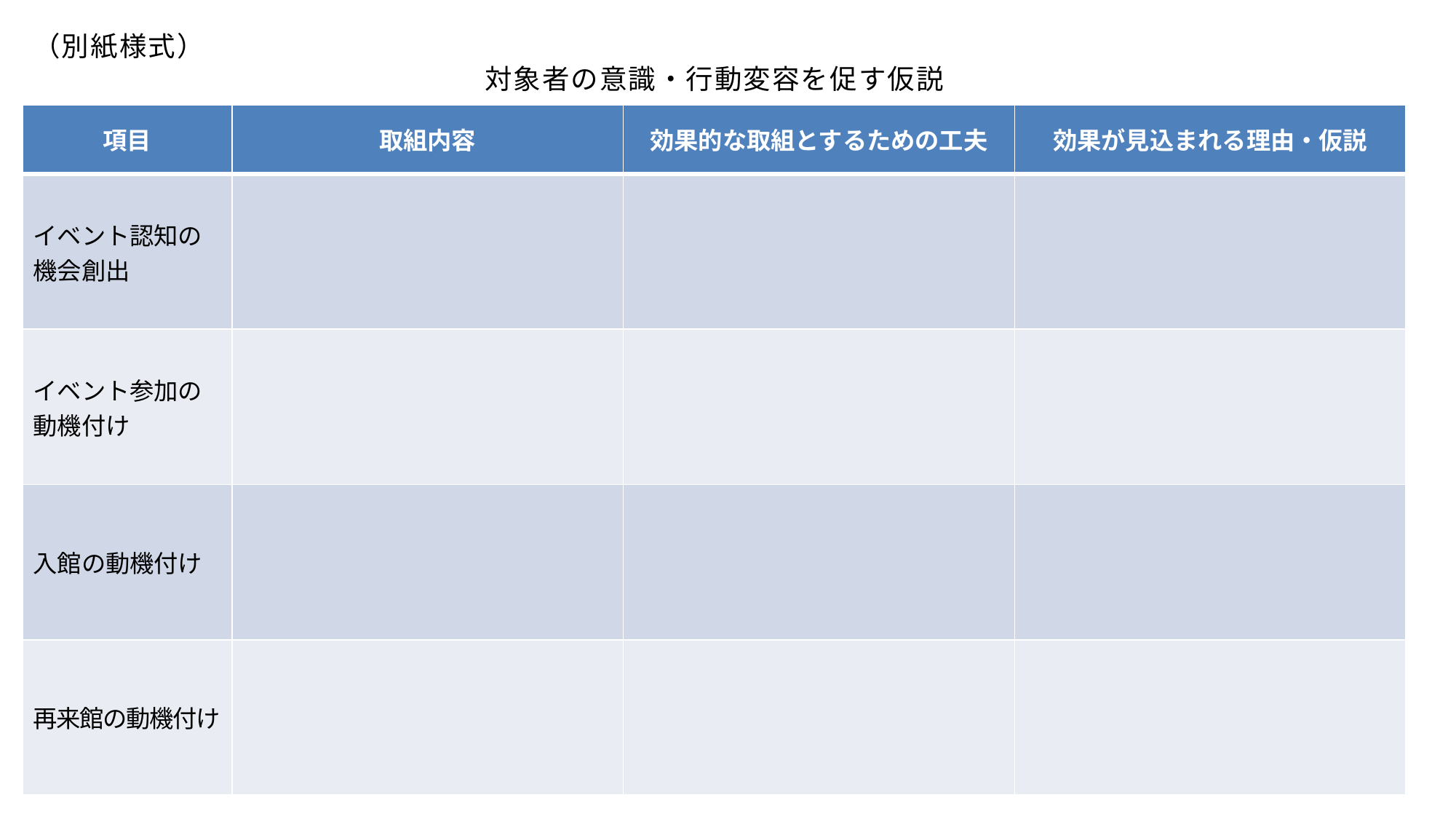

（別紙様式）
対象者の意識・行動変容を促す仮説
| 項目 | 取組内容 | 効果的な取組とするための工夫 | 効果が見込まれる理由・仮説 |
| --- | --- | --- | --- |
| イベント認知の機会創出 |  |  |  |
| イベント参加の動機付け |  |  |  |
| 入館の動機付け |  |  |  |
| 再来館の動機付け |  |  |  |